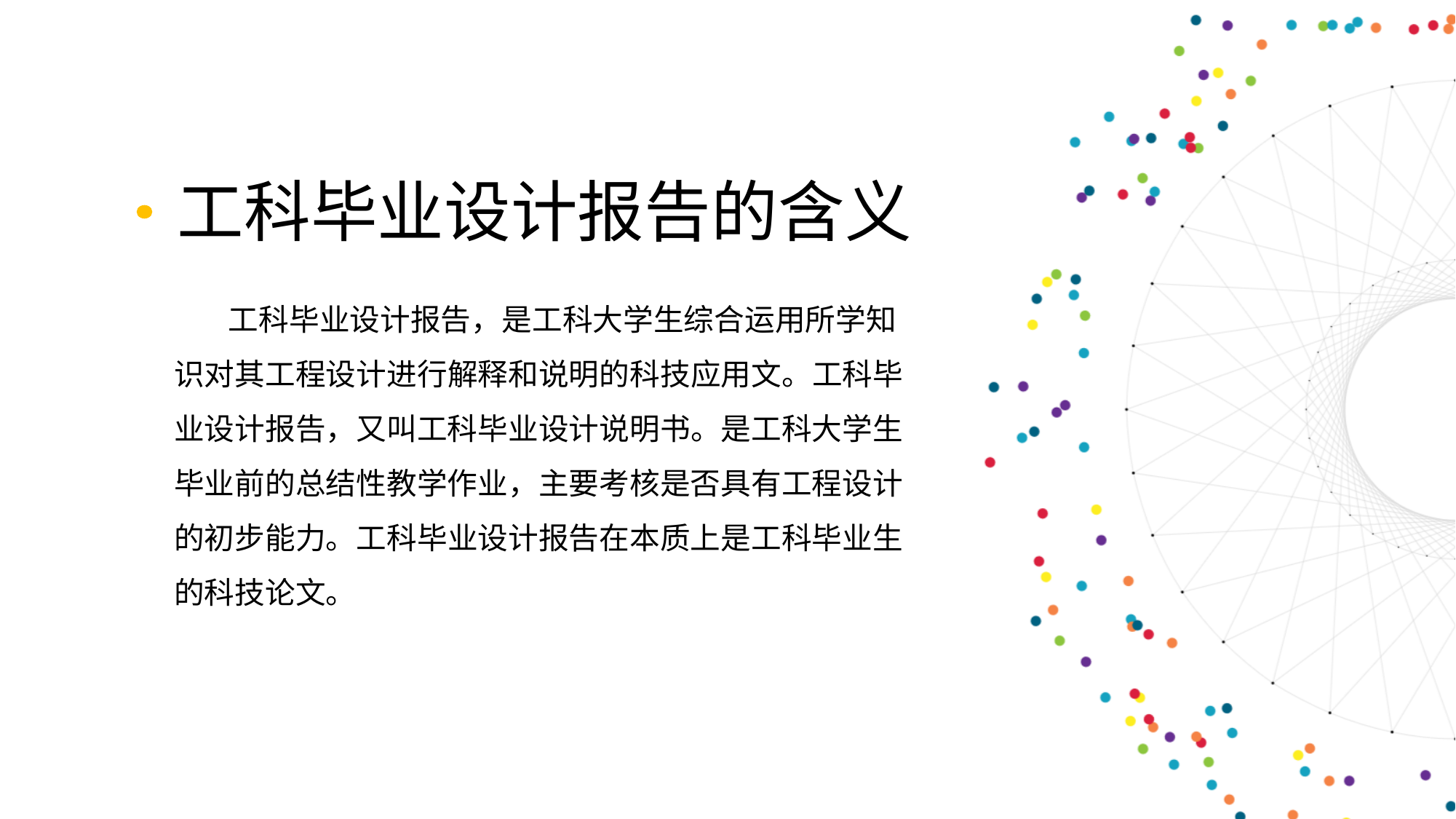

工科毕业设计报告的含义

       工科毕业设计报告，是工科大学生综合运用所学知识对其工程设计进行解释和说明的科技应用文。工科毕业设计报告，又叫工科毕业设计说明书。是工科大学生毕业前的总结性教学作业，主要考核是否具有工程设计的初步能力。工科毕业设计报告在本质上是工科毕业生的科技论文。